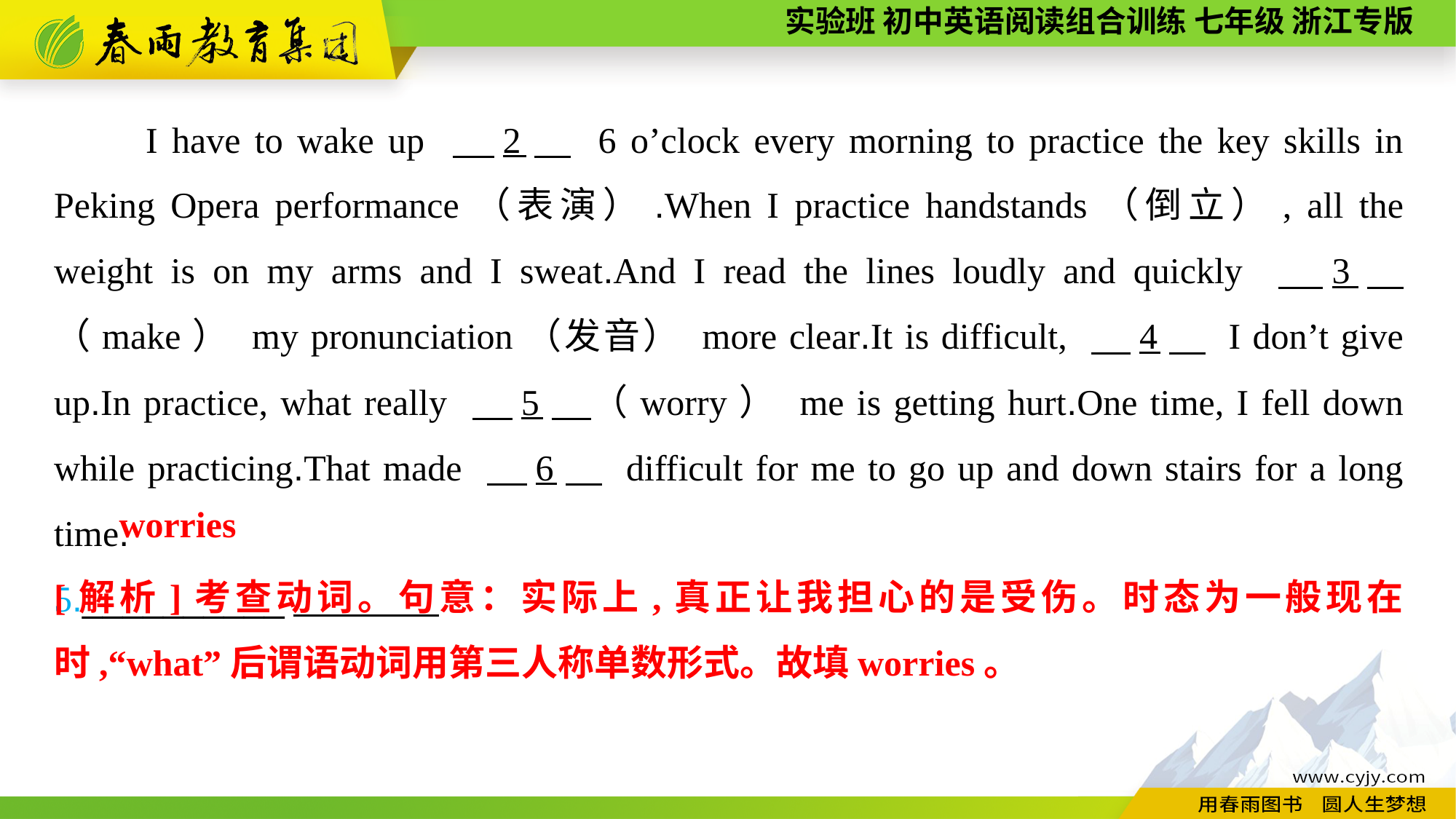

I have to wake up 　2　 6 o’clock every morning to practice the key skills in Peking Opera performance（表演）.When I practice handstands（倒立）, all the weight is on my arms and I sweat.And I read the lines loudly and quickly 　3　（make） my pronunciation（发音） more clear.It is difficult, 　4　 I don’t give up.In practice, what really 　5　（worry） me is getting hurt.One time, I fell down while practicing.That made 　6　 difficult for me to go up and down stairs for a long time.
5.__________
worries
[解析]考查动词。句意：实际上,真正让我担心的是受伤。时态为一般现在时,“what”后谓语动词用第三人称单数形式。故填worries。